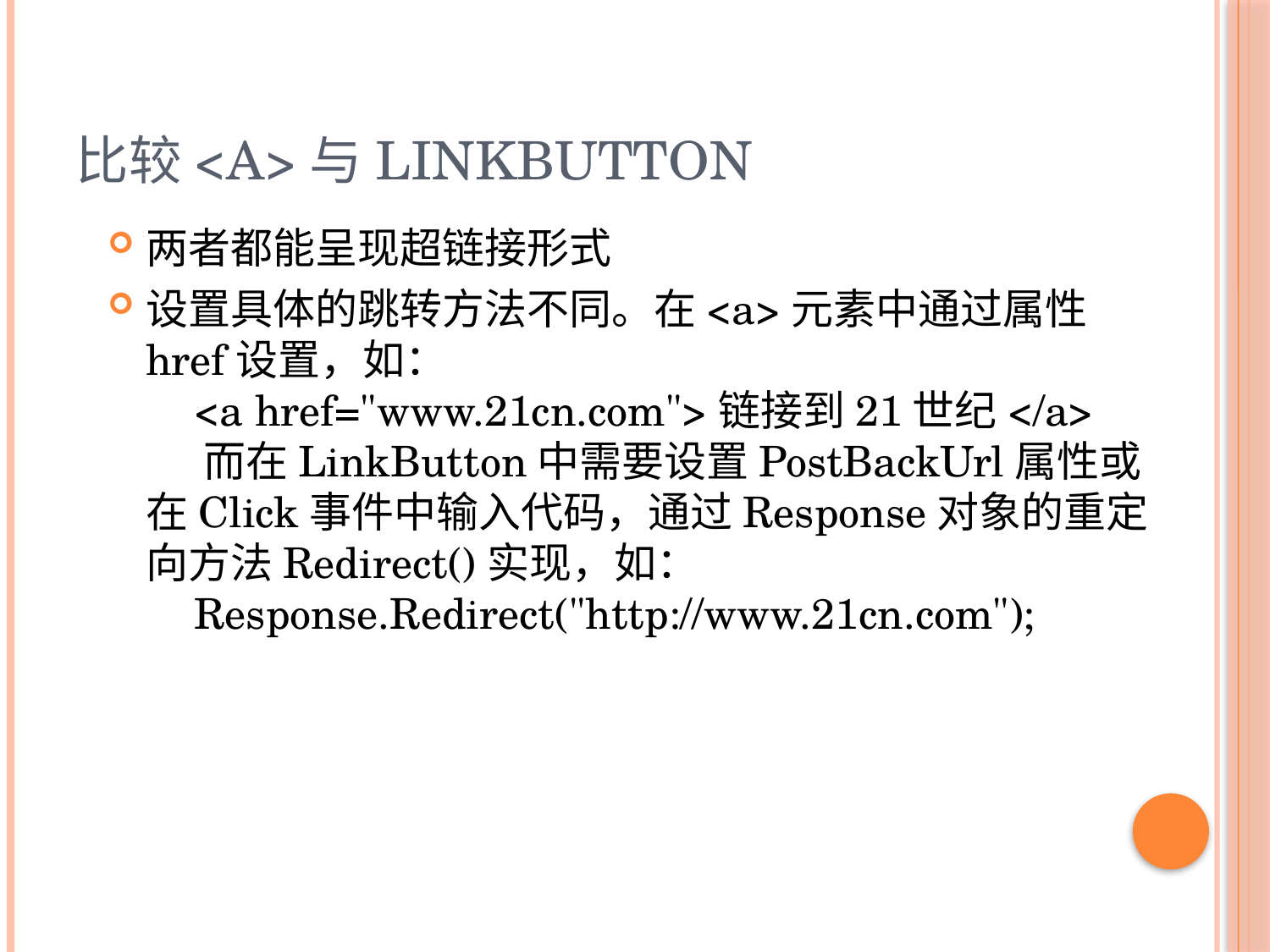

# 比较<a>与LinkButton
两者都能呈现超链接形式
设置具体的跳转方法不同。在<a>元素中通过属性href设置，如：
    <a href="www.21cn.com">链接到21世纪</a>
    而在LinkButton中需要设置PostBackUrl属性或在Click事件中输入代码，通过Response对象的重定向方法Redirect()实现，如：
    Response.Redirect("http://www.21cn.com");
23